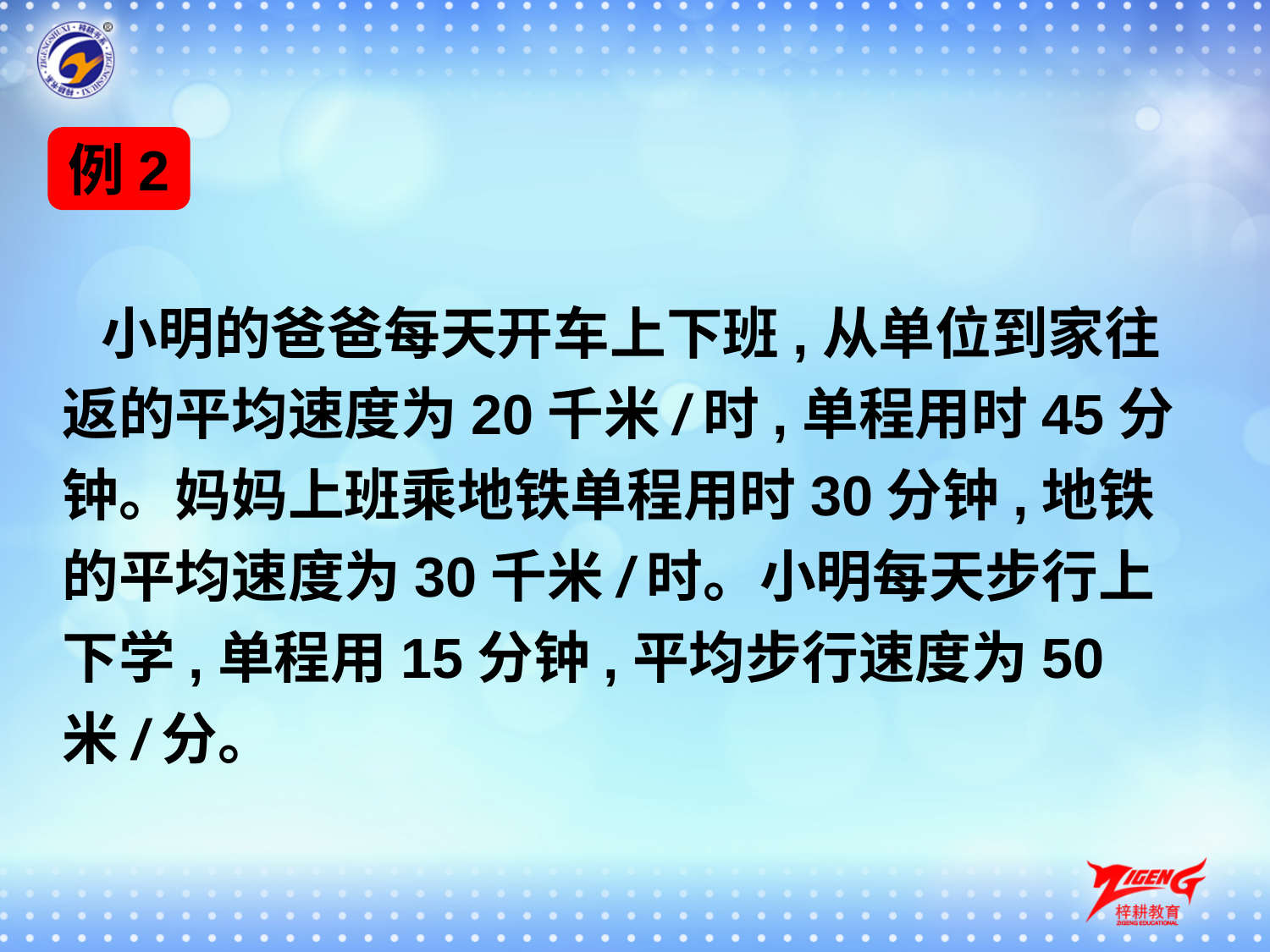

例2
  小明的爸爸每天开车上下班,从单位到家往返的平均速度为20千米/时,单程用时45分钟。妈妈上班乘地铁单程用时30分钟,地铁的平均速度为30千米/时。小明每天步行上下学,单程用15分钟,平均步行速度为50米/分。